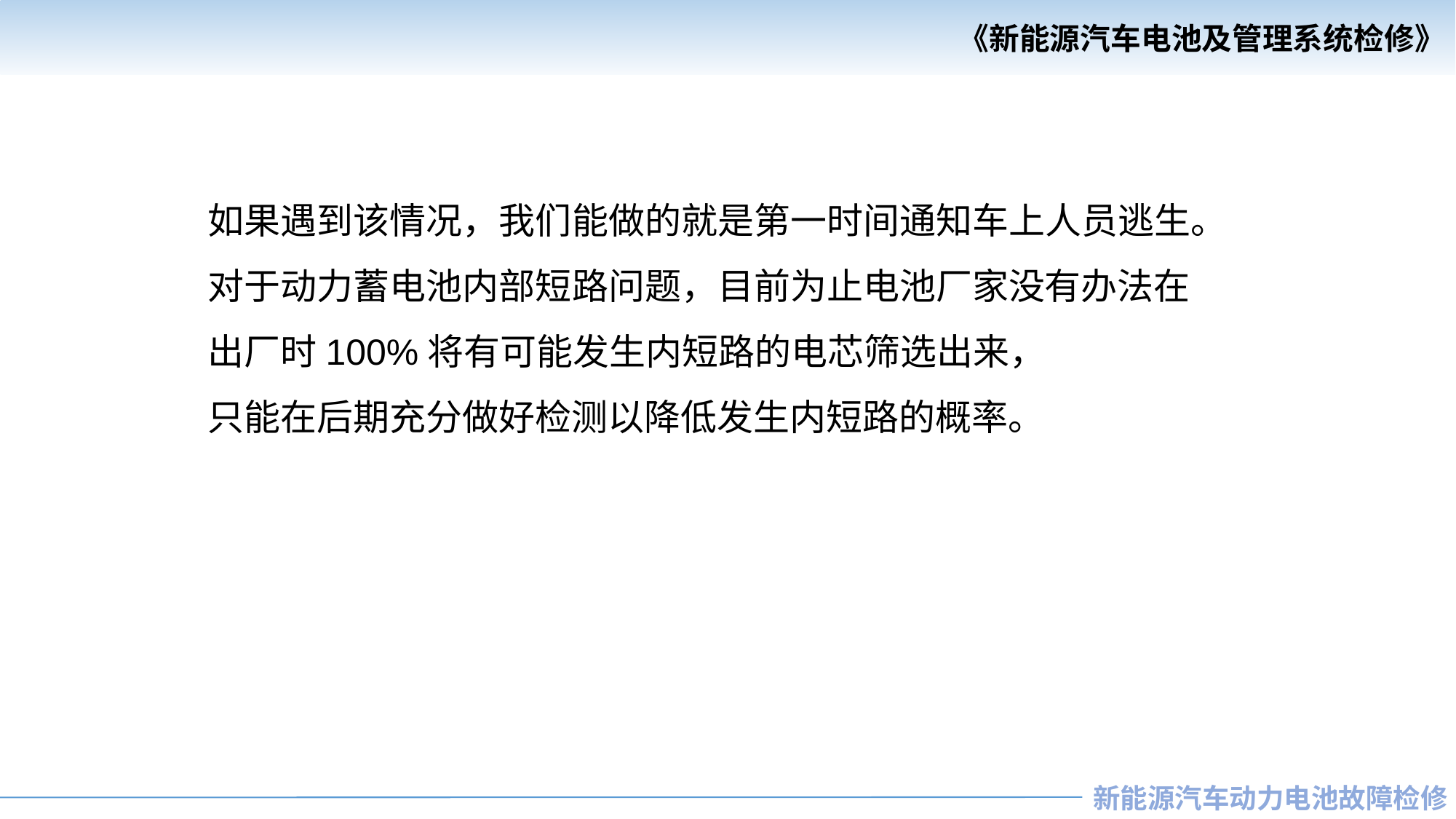

如果遇到该情况，我们能做的就是第一时间通知车上人员逃生。
           对于动力蓄电池内部短路问题，目前为止电池厂家没有办法在
           出厂时100%将有可能发生内短路的电芯筛选出来，
           只能在后期充分做好检测以降低发生内短路的概率。